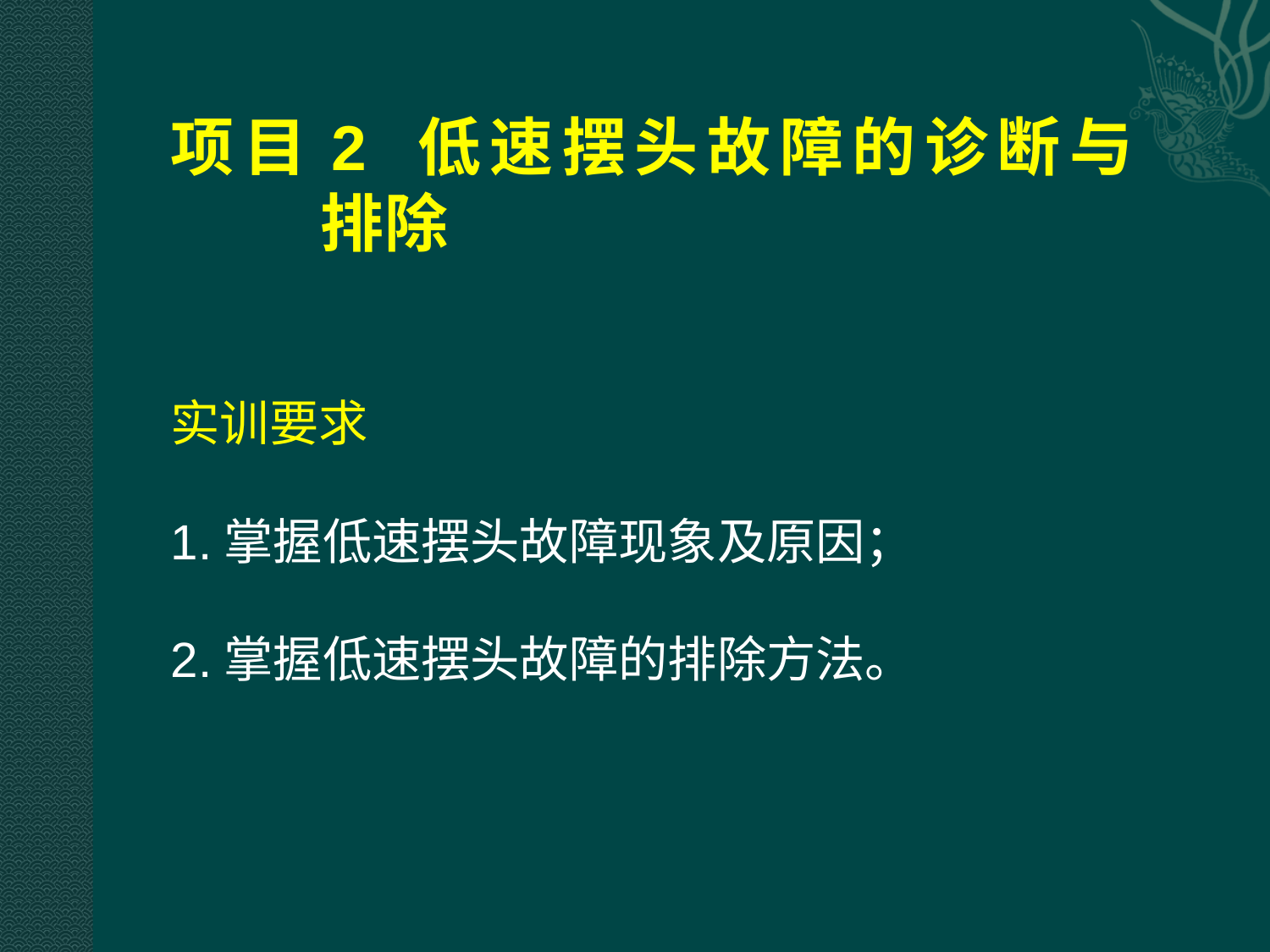

# 项目2 低速摆头故障的诊断与 排除
实训要求
1.掌握低速摆头故障现象及原因；
2.掌握低速摆头故障的排除方法。